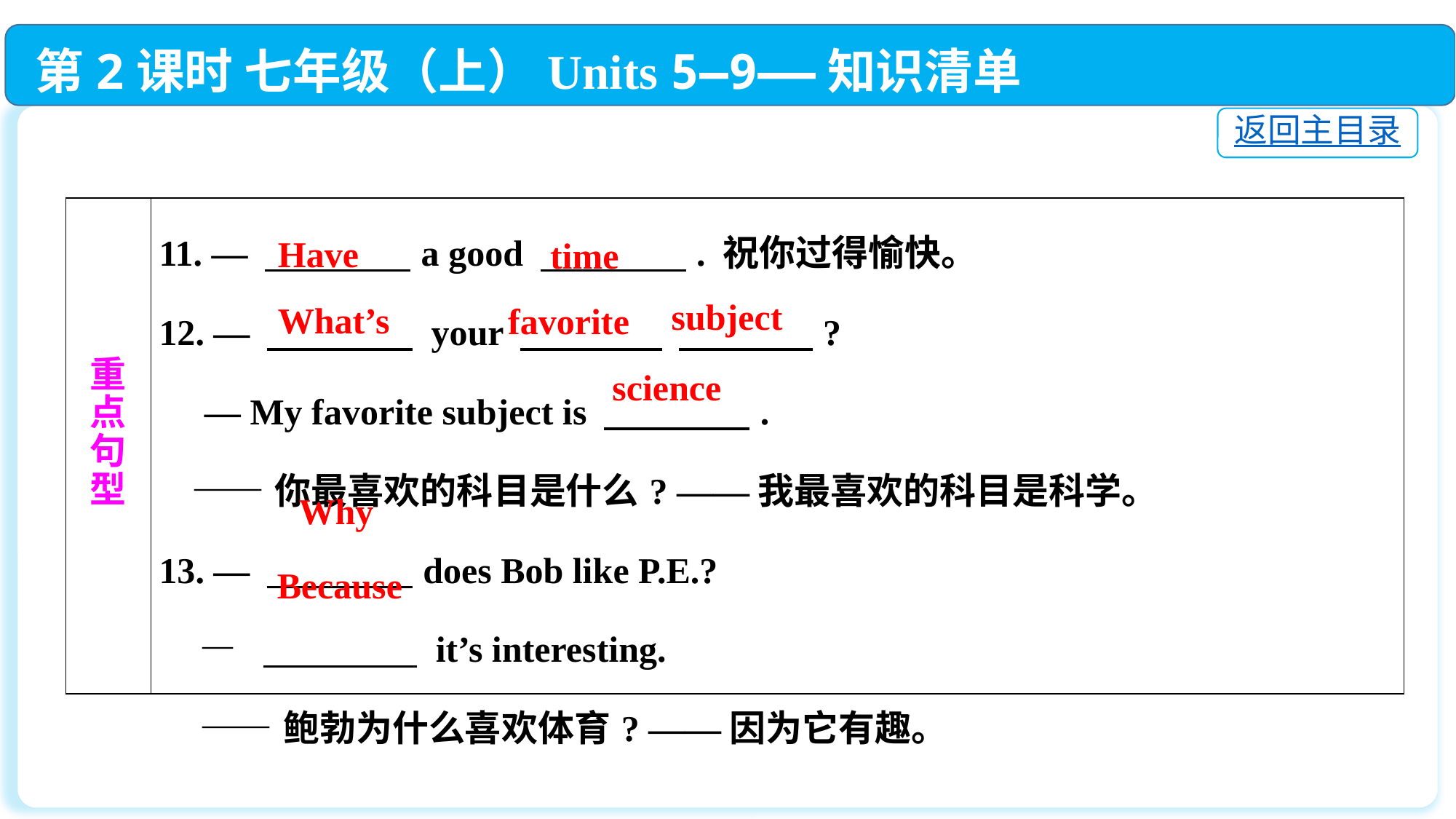

第2课时 七年级（上）Units 5—9——知识清单

返回主目录
| 重 点 句 型 | 11. — 　　　　a good 　　　　. 祝你过得愉快。  12. — 　　　　 your 　　　 　　　?  — My favorite subject is 　　　　.  ——你最喜欢的科目是什么? ——我最喜欢的科目是科学。 13. — 　　　　does Bob like P.E.?  — 　　 　　 it’s interesting.  ——鲍勃为什么喜欢体育? ——因为它有趣。 |
| --- | --- |

Have
time
 subject
What’s
favorite
science
Why
Because